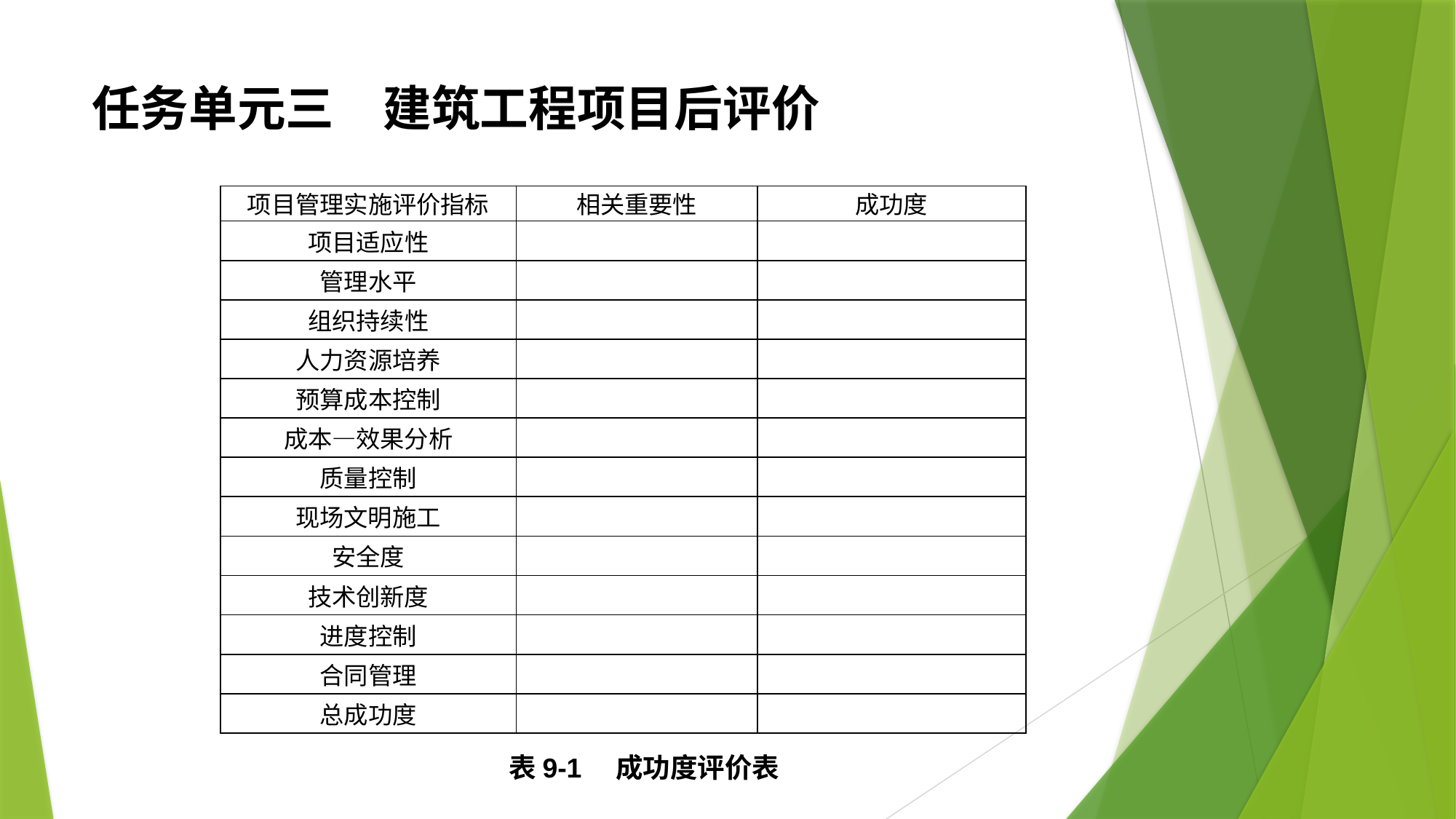

任务单元三　建筑工程项目后评价
| 项目管理实施评价指标 | 相关重要性 | 成功度 |
| --- | --- | --- |
| 项目适应性 |  |  |
| 管理水平 |  |  |
| 组织持续性 |  |  |
| 人力资源培养 |  |  |
| 预算成本控制 |  |  |
| 成本—效果分析 |  |  |
| 质量控制 |  |  |
| 现场文明施工 |  |  |
| 安全度 |  |  |
| 技术创新度 |  |  |
| 进度控制 |  |  |
| 合同管理 |  |  |
| 总成功度 |  |  |
表9-1　成功度评价表